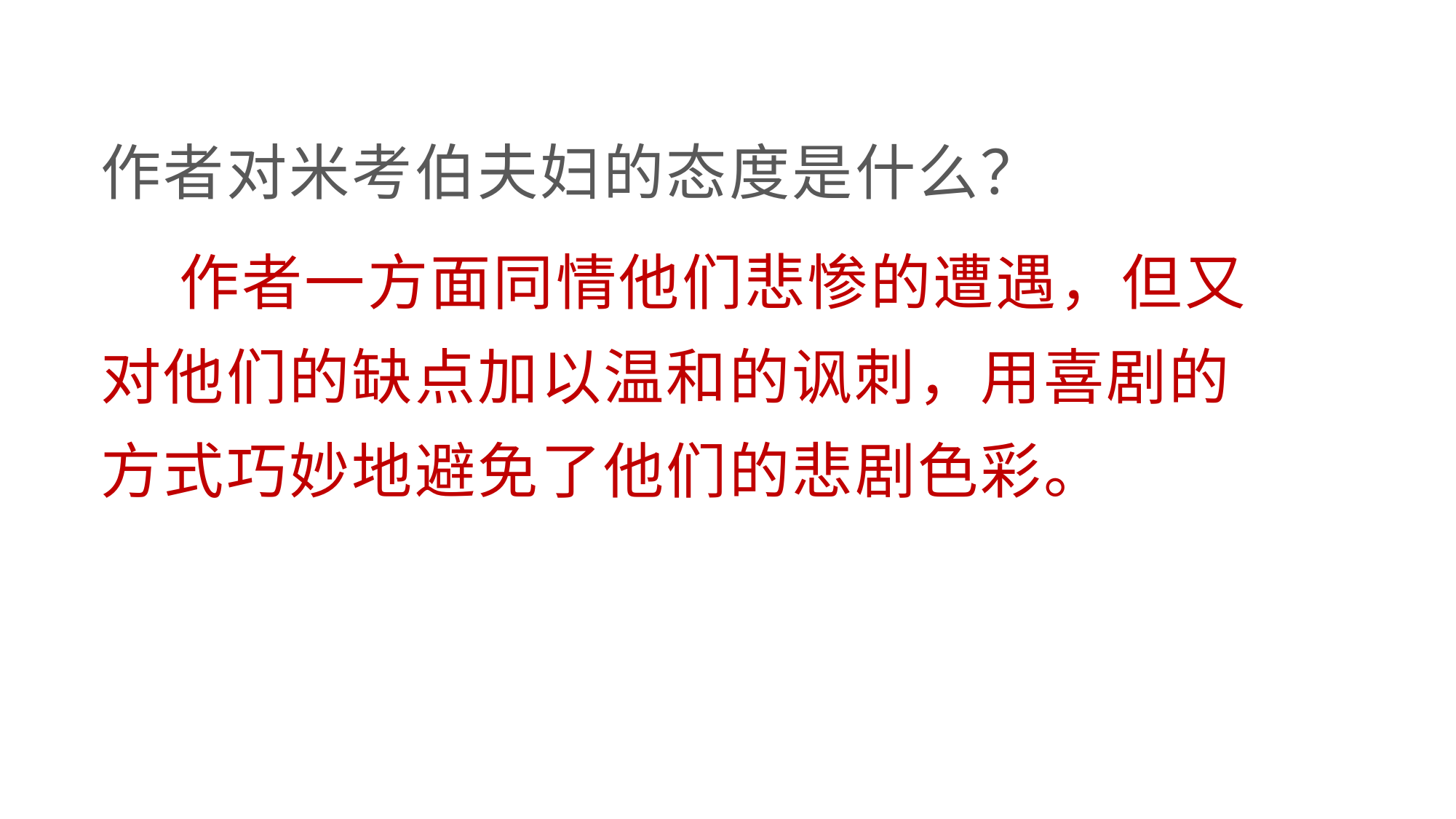

作者对米考伯夫妇的态度是什么？
    作者一方面同情他们悲惨的遭遇，但又对他们的缺点加以温和的讽刺，用喜剧的方式巧妙地避免了他们的悲剧色彩。